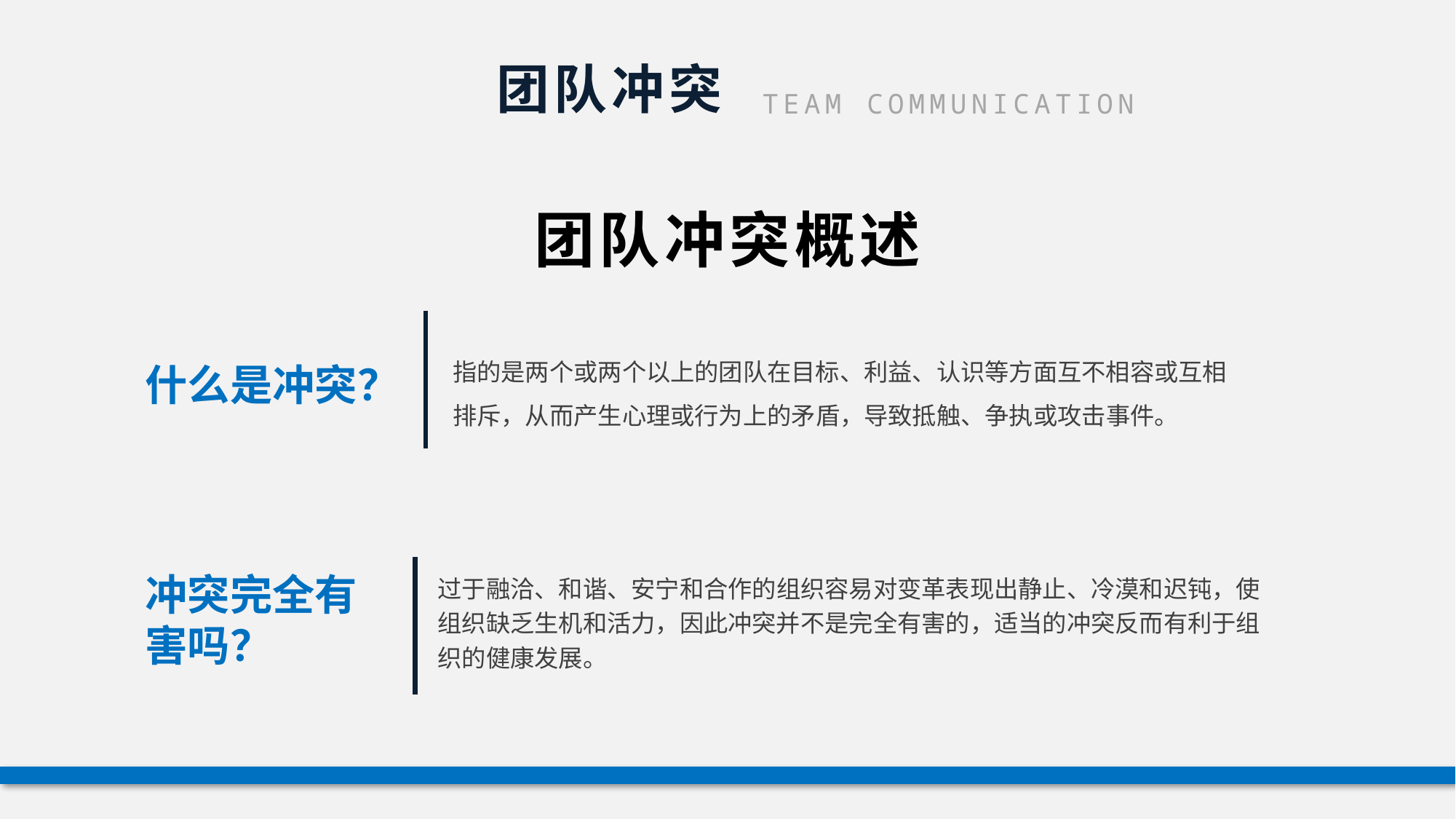

团队冲突
TEAM COMMUNICATION
团队冲突概述

指的是两个或两个以上的团队在目标、利益、认识等方面互不相容或互相排斥，从而产生心理或行为上的矛盾，导致抵触、争执或攻击事件。

什么是冲突？
冲突完全有害吗？
过于融洽、和谐、安宁和合作的组织容易对变革表现出静止、冷漠和迟钝，使组织缺乏生机和活力，因此冲突并不是完全有害的，适当的冲突反而有利于组织的健康发展。